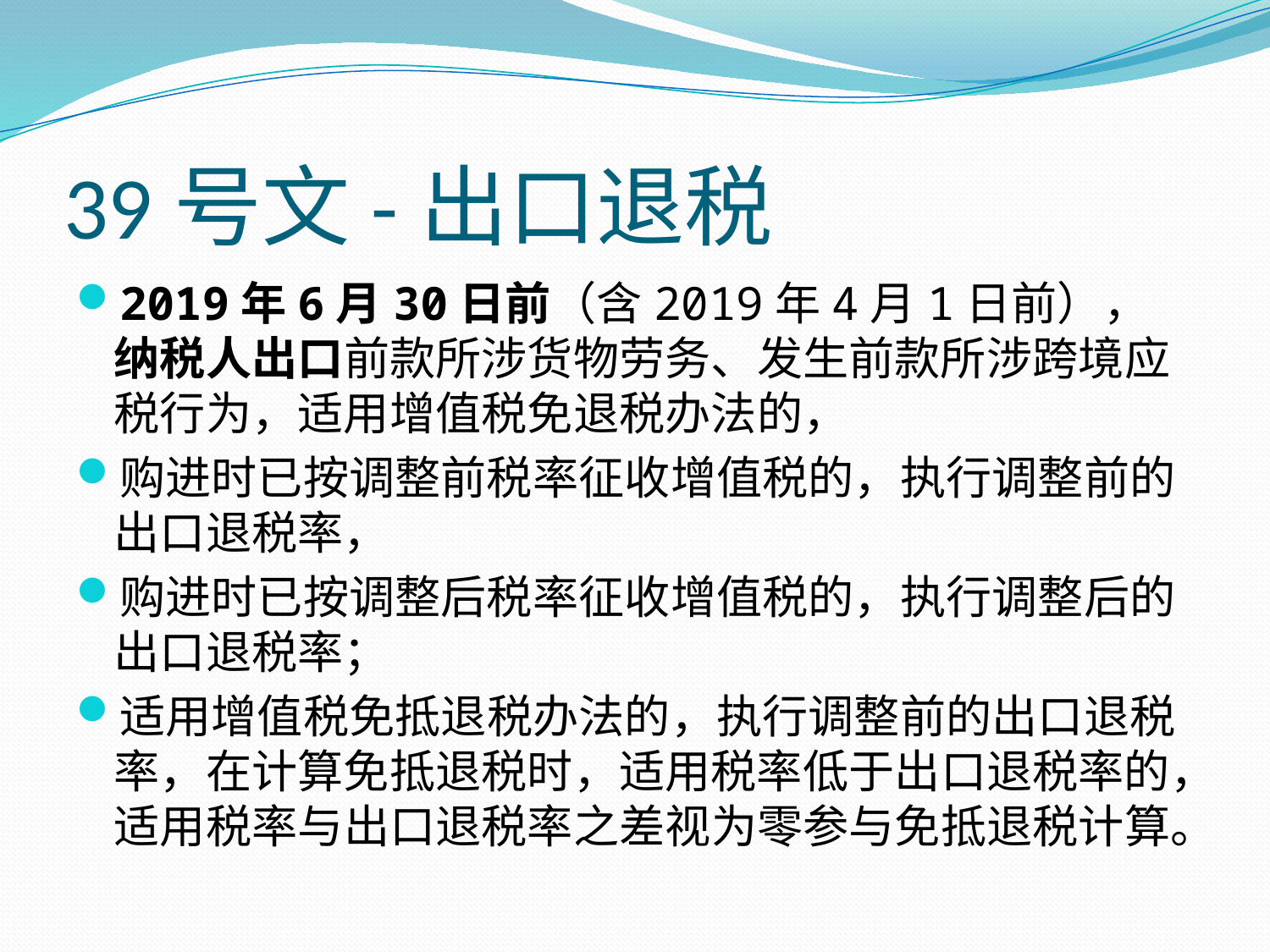

# 39号文-出口退税
2019年6月30日前（含2019年4月1日前），纳税人出口前款所涉货物劳务、发生前款所涉跨境应税行为，适用增值税免退税办法的，
购进时已按调整前税率征收增值税的，执行调整前的出口退税率，
购进时已按调整后税率征收增值税的，执行调整后的出口退税率；
适用增值税免抵退税办法的，执行调整前的出口退税率，在计算免抵退税时，适用税率低于出口退税率的，适用税率与出口退税率之差视为零参与免抵退税计算。